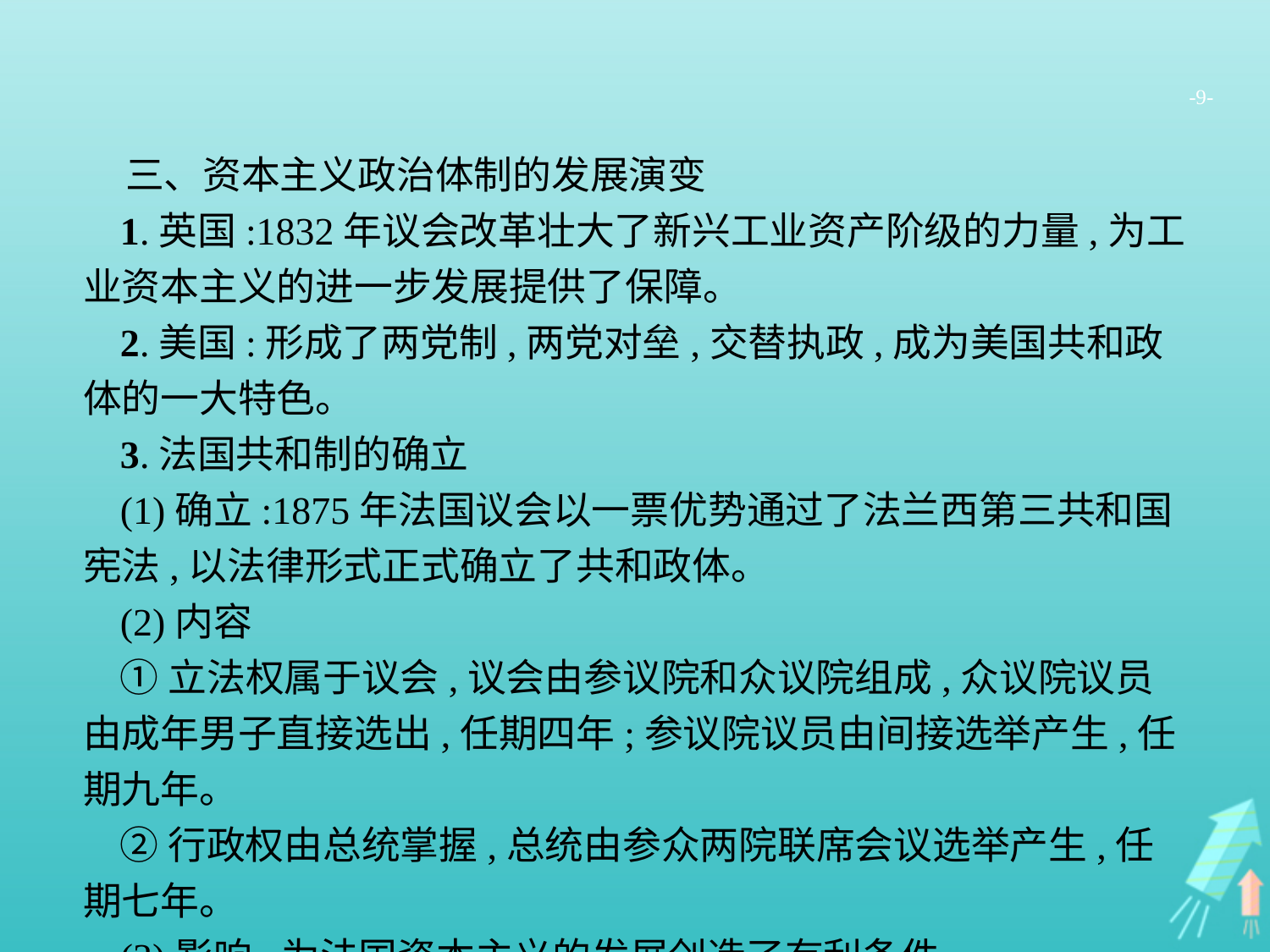

-9-
三、资本主义政治体制的发展演变
1.英国:1832年议会改革壮大了新兴工业资产阶级的力量,为工业资本主义的进一步发展提供了保障。
2.美国:形成了两党制,两党对垒,交替执政,成为美国共和政体的一大特色。
3.法国共和制的确立
(1)确立:1875年法国议会以一票优势通过了法兰西第三共和国宪法,以法律形式正式确立了共和政体。
(2)内容
①立法权属于议会,议会由参议院和众议院组成,众议院议员由成年男子直接选出,任期四年;参议院议员由间接选举产生,任期九年。
②行政权由总统掌握,总统由参众两院联席会议选举产生,任期七年。
(3)影响:为法国资本主义的发展创造了有利条件。